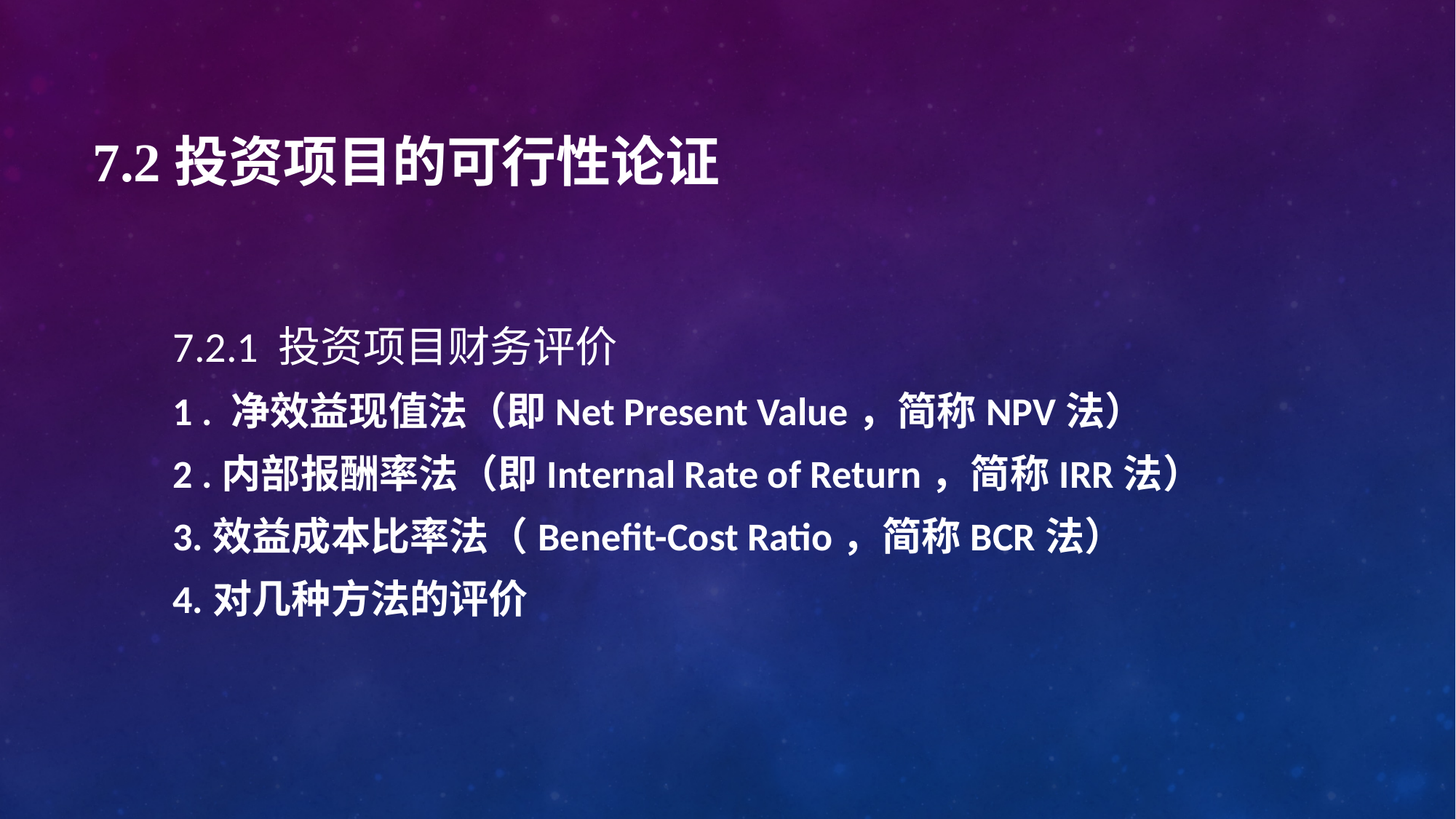

# 7.2投资项目的可行性论证
7.2.1 投资项目财务评价
1 . 净效益现值法（即Net Present Value，简称NPV法）
2 .内部报酬率法（即Internal Rate of Return，简称IRR法）
3.效益成本比率法（Benefit-Cost Ratio，简称BCR法）
4.对几种方法的评价